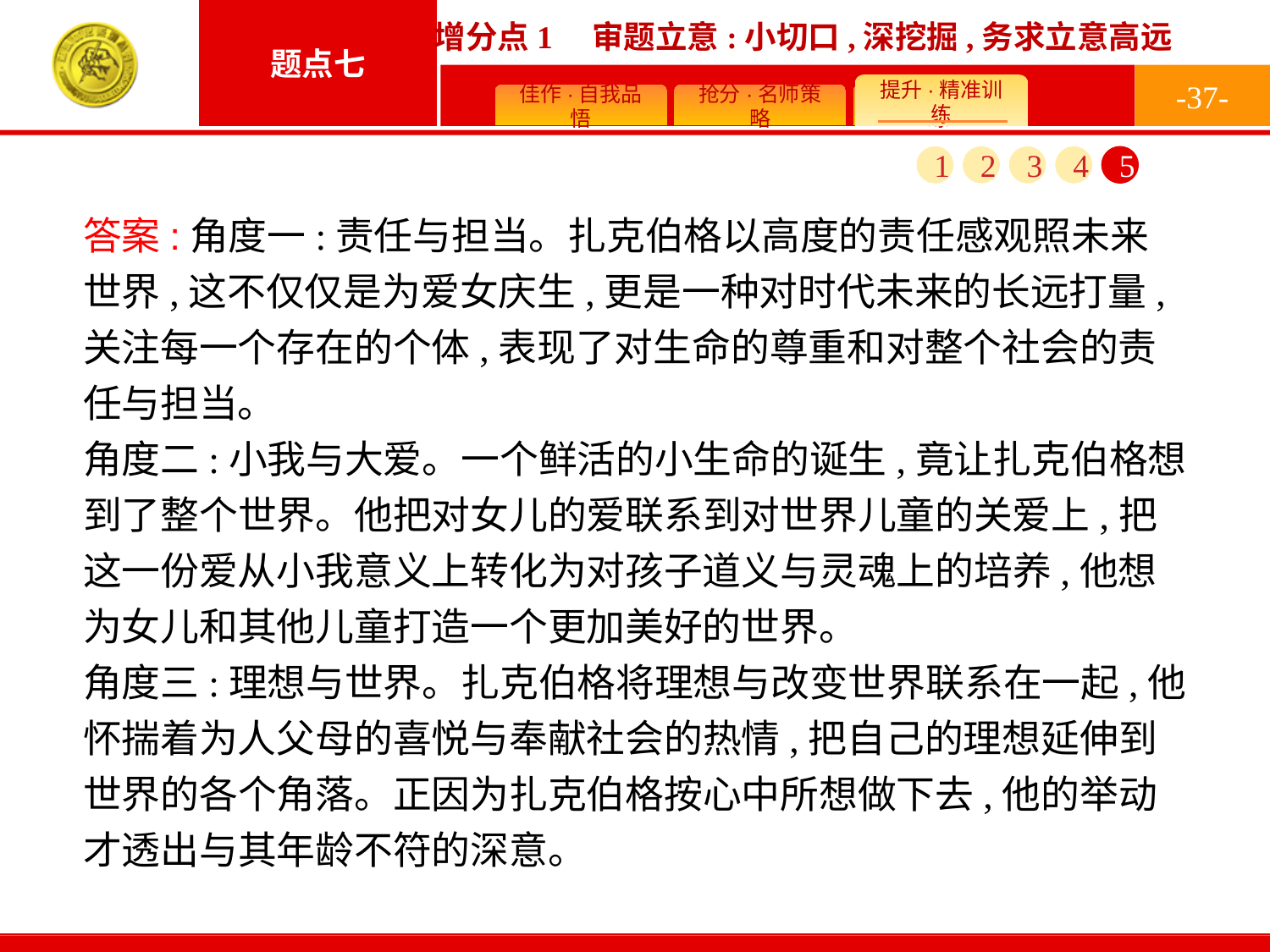

-37-
1
2
3
4
5
答案:角度一:责任与担当。扎克伯格以高度的责任感观照未来世界,这不仅仅是为爱女庆生,更是一种对时代未来的长远打量,关注每一个存在的个体,表现了对生命的尊重和对整个社会的责任与担当。
角度二:小我与大爱。一个鲜活的小生命的诞生,竟让扎克伯格想到了整个世界。他把对女儿的爱联系到对世界儿童的关爱上,把这一份爱从小我意义上转化为对孩子道义与灵魂上的培养,他想为女儿和其他儿童打造一个更加美好的世界。
角度三:理想与世界。扎克伯格将理想与改变世界联系在一起,他怀揣着为人父母的喜悦与奉献社会的热情,把自己的理想延伸到世界的各个角落。正因为扎克伯格按心中所想做下去,他的举动才透出与其年龄不符的深意。